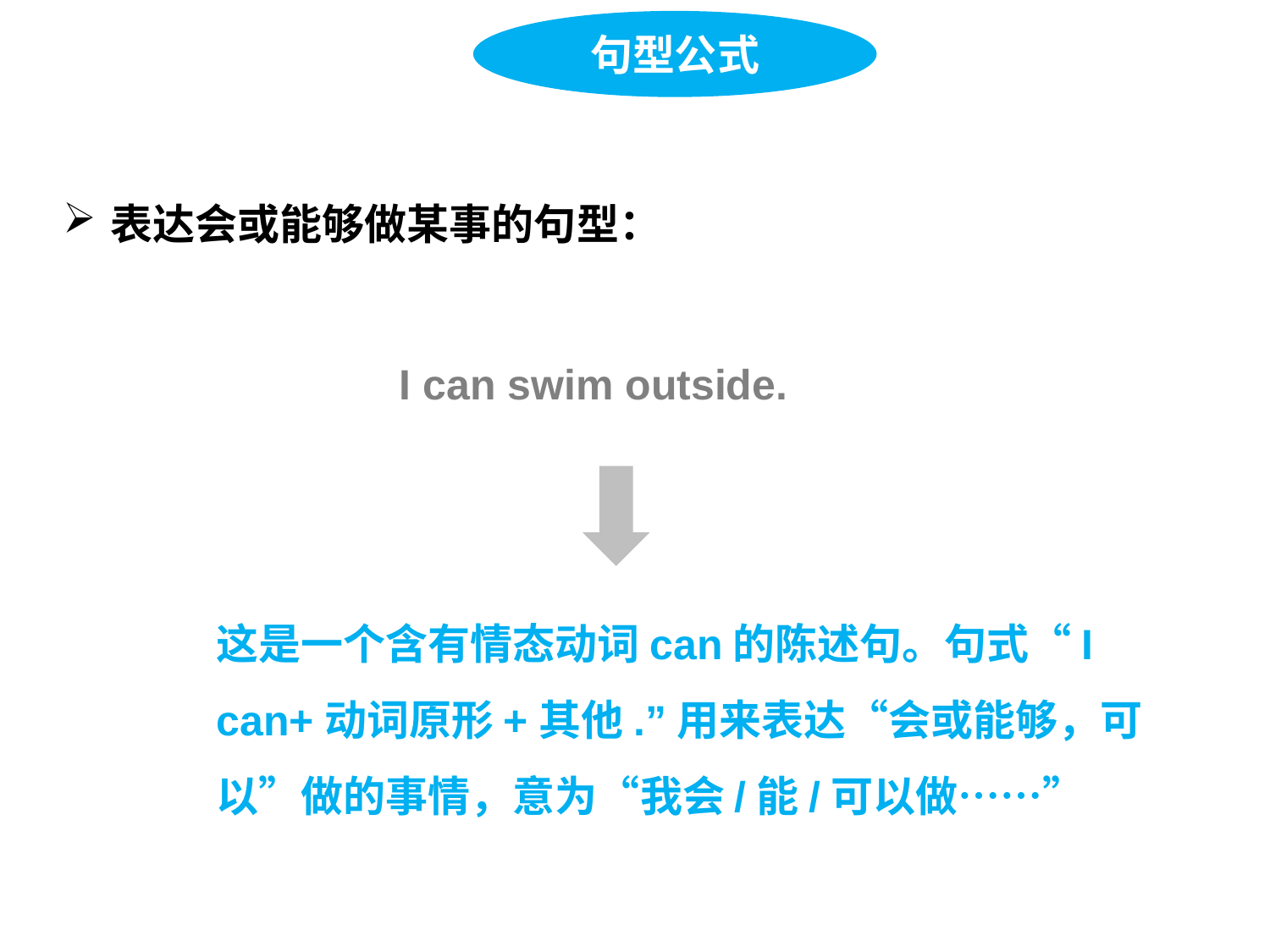

句型公式
表达会或能够做某事的句型：
 I can swim outside.

这是一个含有情态动词can的陈述句。句式“I can+动词原形+其他.”用来表达“会或能够，可以”做的事情，意为“我会/能/可以做……”